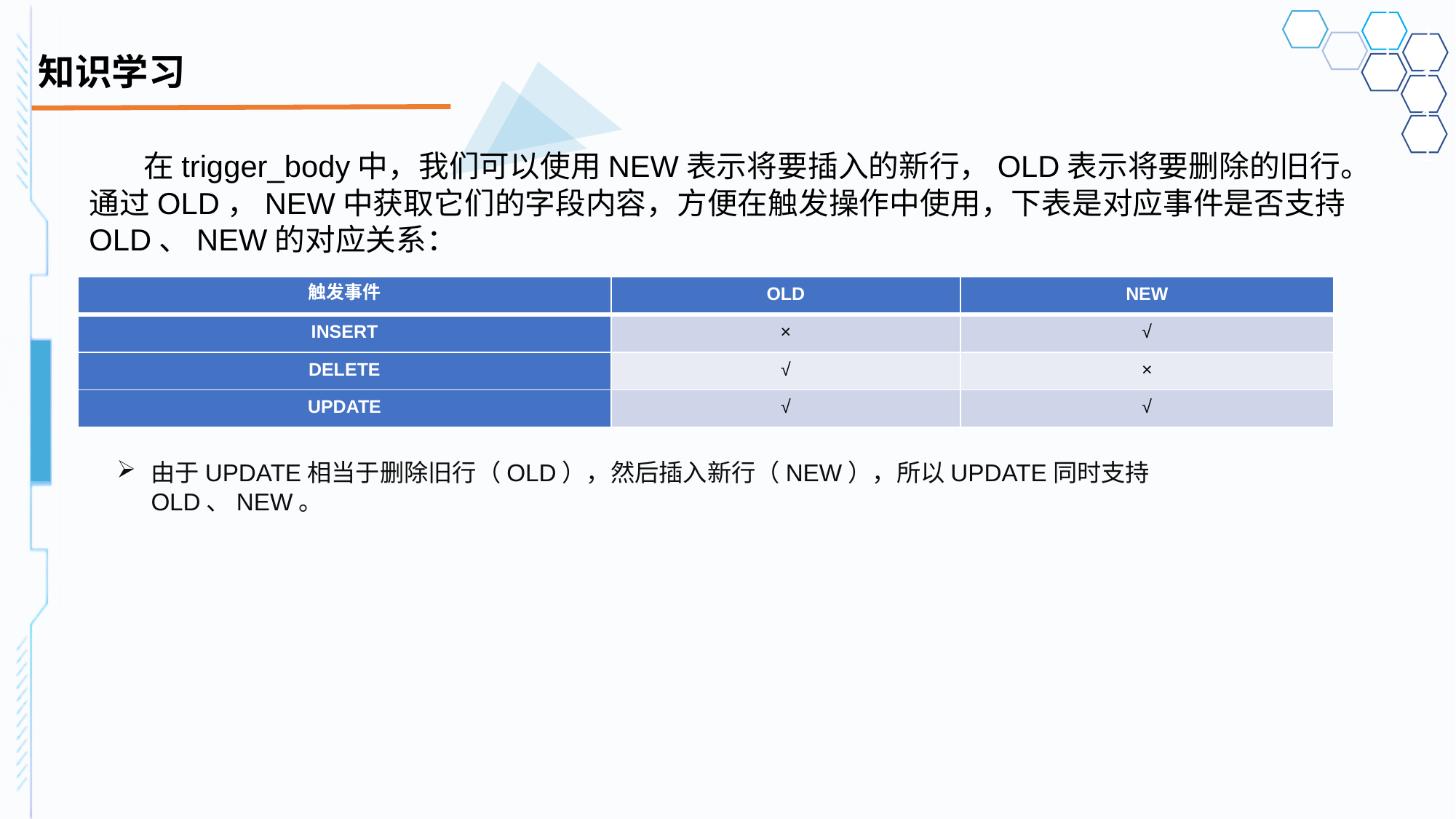

# 知识学习

在trigger_body中，我们可以使用NEW表示将要插入的新行，OLD表示将要删除的旧行。通过OLD，NEW中获取它们的字段内容，方便在触发操作中使用，下表是对应事件是否支持OLD、NEW的对应关系：
| 触发事件 | OLD | NEW |
| --- | --- | --- |
| INSERT | × | √ |
| DELETE | √ | × |
| UPDATE | √ | √ |
由于UPDATE相当于删除旧行（OLD），然后插入新行（NEW），所以UPDATE同时支持OLD、NEW。